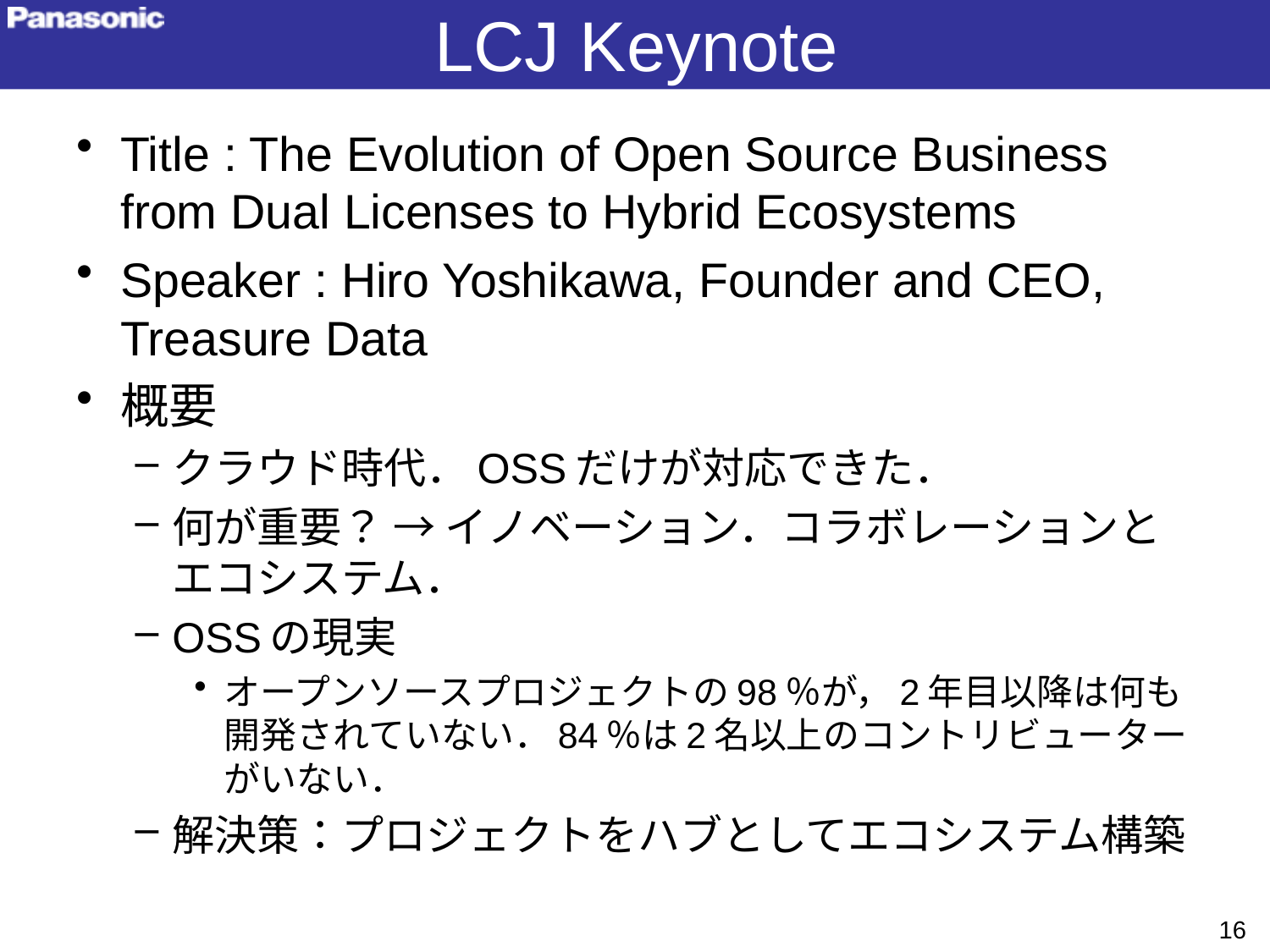

# LCJ Keynote
Title : The Evolution of Open Source Business from Dual Licenses to Hybrid Ecosystems
Speaker : Hiro Yoshikawa, Founder and CEO, Treasure Data
概要
クラウド時代．OSSだけが対応できた．
何が重要？ → イノベーション．コラボレーションとエコシステム．
OSSの現実
オープンソースプロジェクトの98％が，2年目以降は何も開発されていない．84％は2名以上のコントリビューターがいない．
解決策：プロジェクトをハブとしてエコシステム構築
16